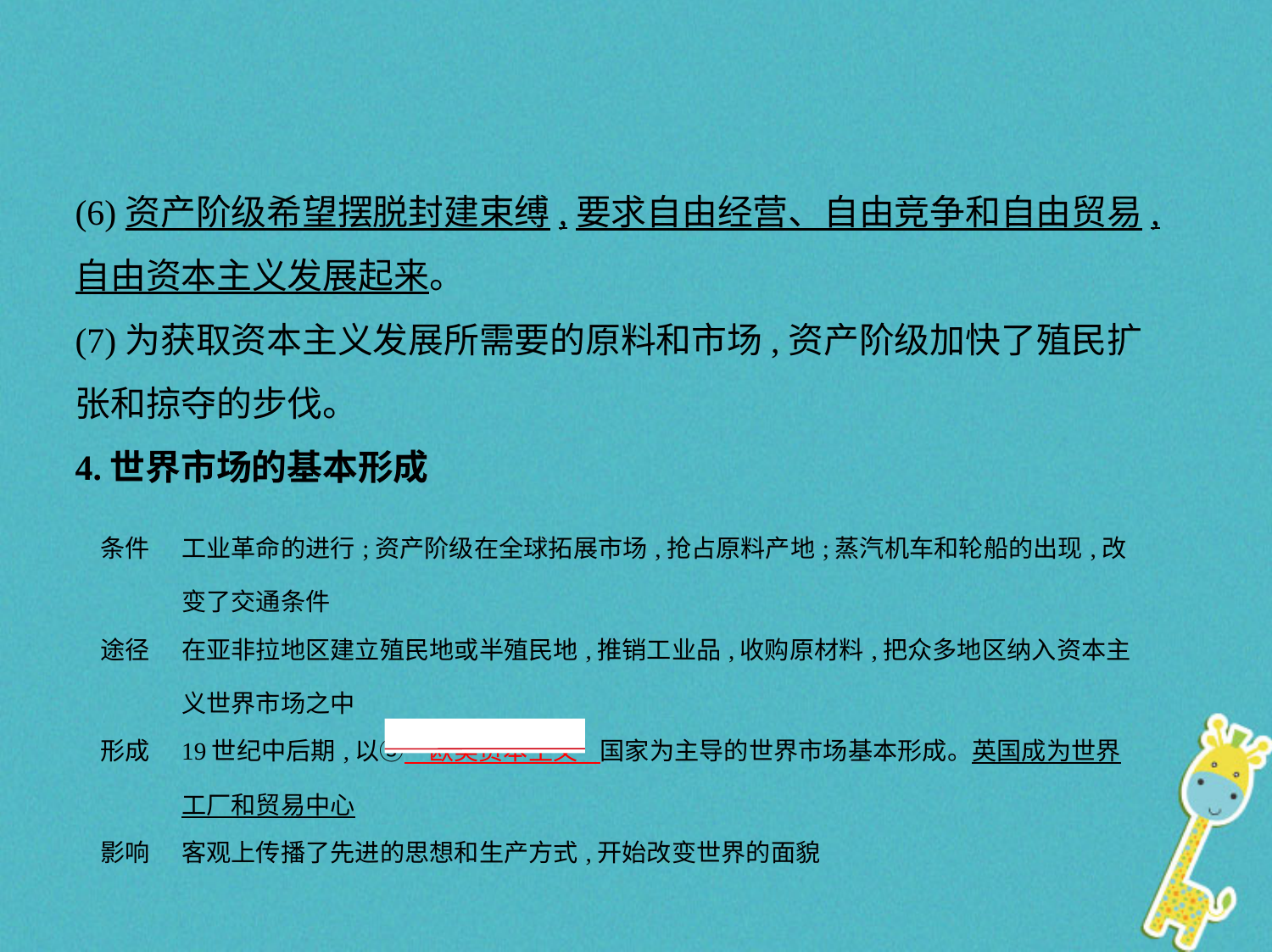

(6)资产阶级希望摆脱封建束缚,要求自由经营、自由竞争和自由贸易,
自由资本主义发展起来。
(7)为获取资本主义发展所需要的原料和市场,资产阶级加快了殖民扩
张和掠夺的步伐。
4.世界市场的基本形成
| 条件 | 工业革命的进行;资产阶级在全球拓展市场,抢占原料产地;蒸汽机车和轮船的出现,改变了交通条件 |
| --- | --- |
| 途径 | 在亚非拉地区建立殖民地或半殖民地,推销工业品,收购原材料,把众多地区纳入资本主义世界市场之中 |
| 形成 | 19世纪中后期,以③　欧美资本主义    国家为主导的世界市场基本形成。英国成为世界工厂和贸易中心 |
| 影响 | 客观上传播了先进的思想和生产方式,开始改变世界的面貌 |